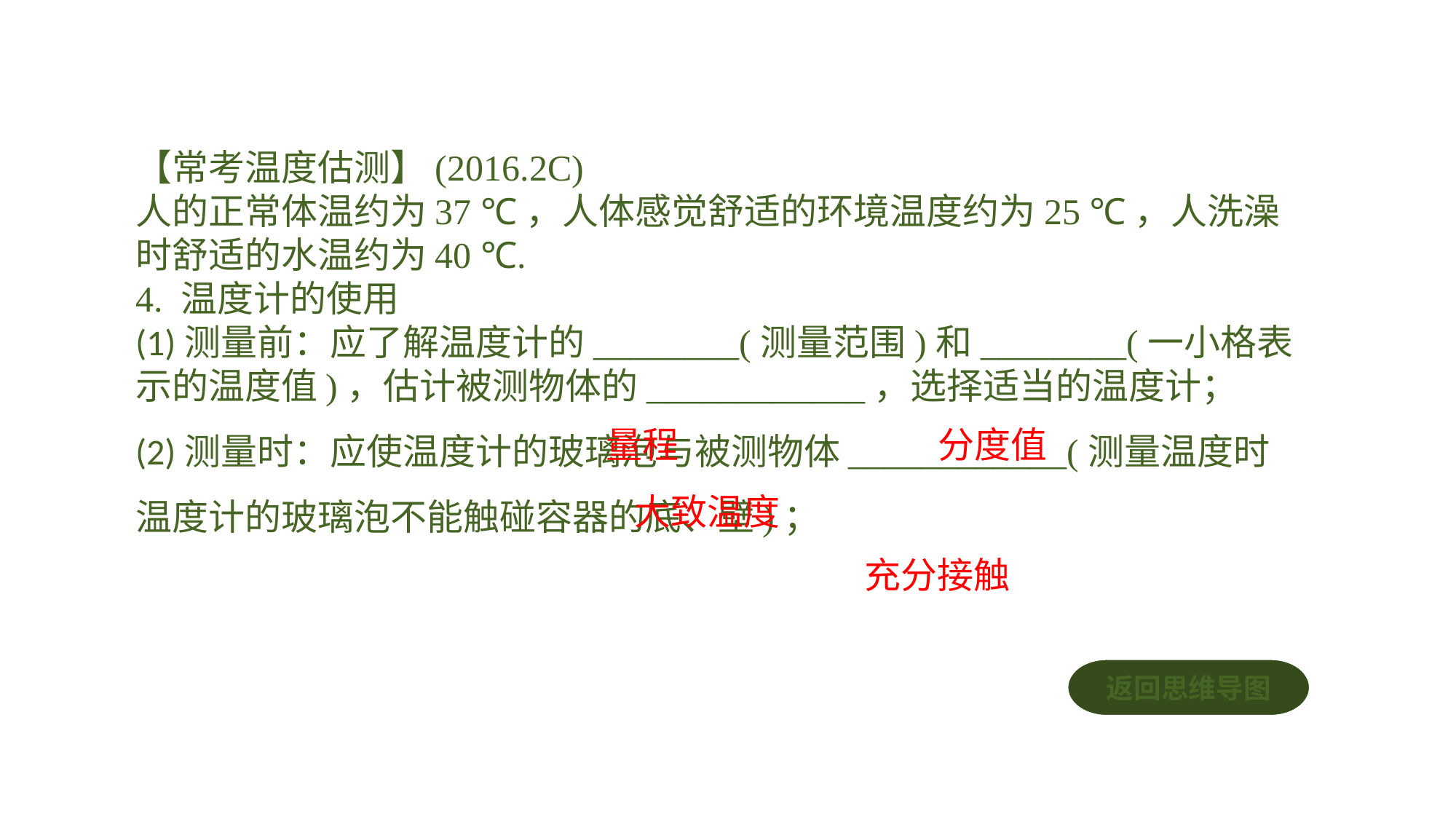

【常考温度估测】(2016.2C)人的正常体温约为37 ℃，人体感觉舒适的环境温度约为25 ℃，人洗澡时舒适的水温约为40 ℃.4. 温度计的使用(1)测量前：应了解温度计的________(测量范围)和________(一小格表示的温度值)，估计被测物体的____________，选择适当的温度计；(2)测量时：应使温度计的玻璃泡与被测物体____________(测量温度时温度计的玻璃泡不能触碰容器的底、壁)；
量程
分度值
大致温度
充分接触
返回思维导图